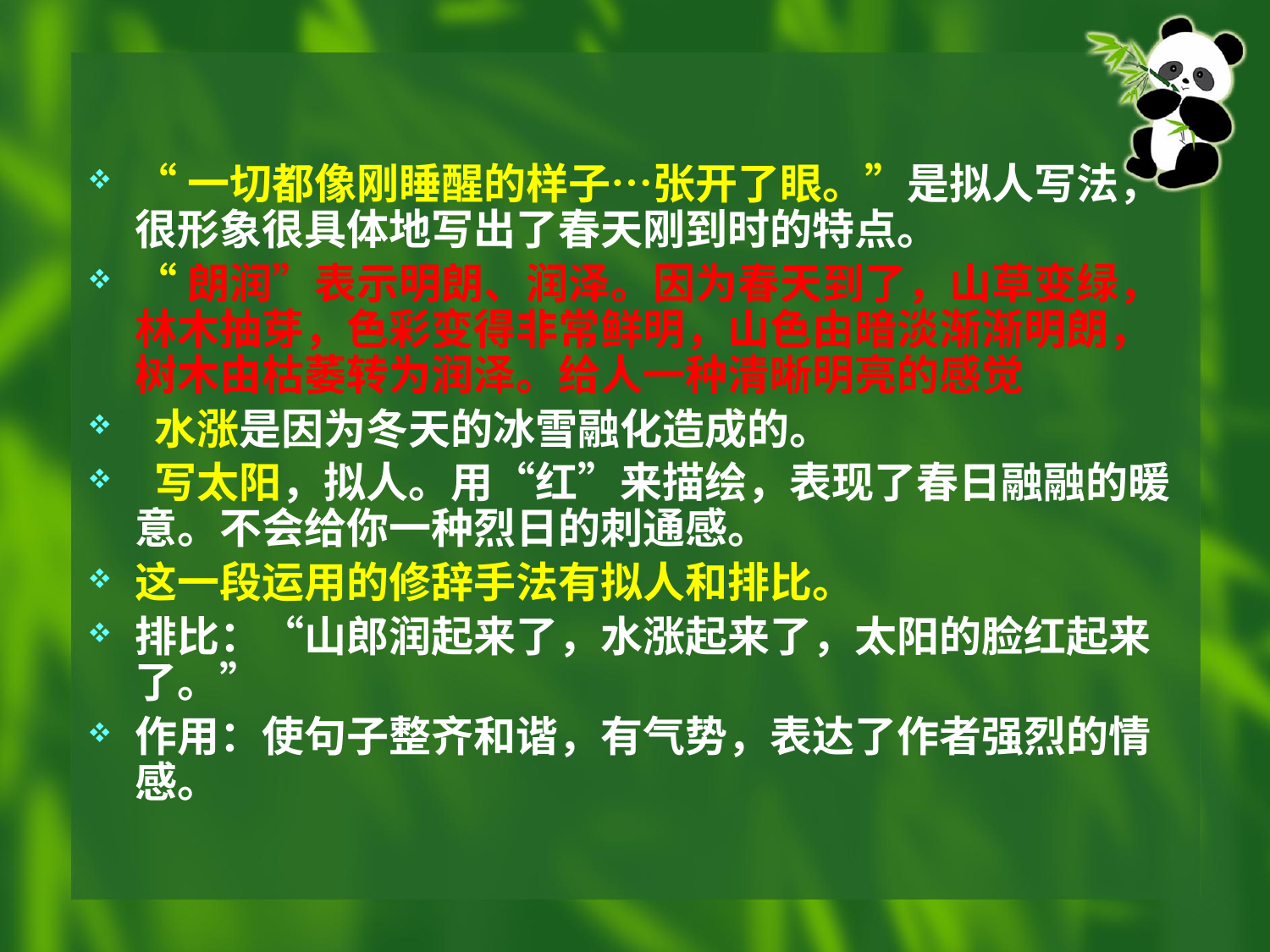

“一切都像刚睡醒的样子…张开了眼。”是拟人写法，很形象很具体地写出了春天刚到时的特点。
“朗润”表示明朗、润泽。因为春天到了，山草变绿，林木抽芽，色彩变得非常鲜明，山色由暗淡渐渐明朗，树木由枯萎转为润泽。给人一种清晰明亮的感觉
 水涨是因为冬天的冰雪融化造成的。
 写太阳，拟人。用“红”来描绘，表现了春日融融的暖意。不会给你一种烈日的刺通感。
这一段运用的修辞手法有拟人和排比。
排比：“山郎润起来了，水涨起来了，太阳的脸红起来了。”
作用：使句子整齐和谐，有气势，表达了作者强烈的情感。